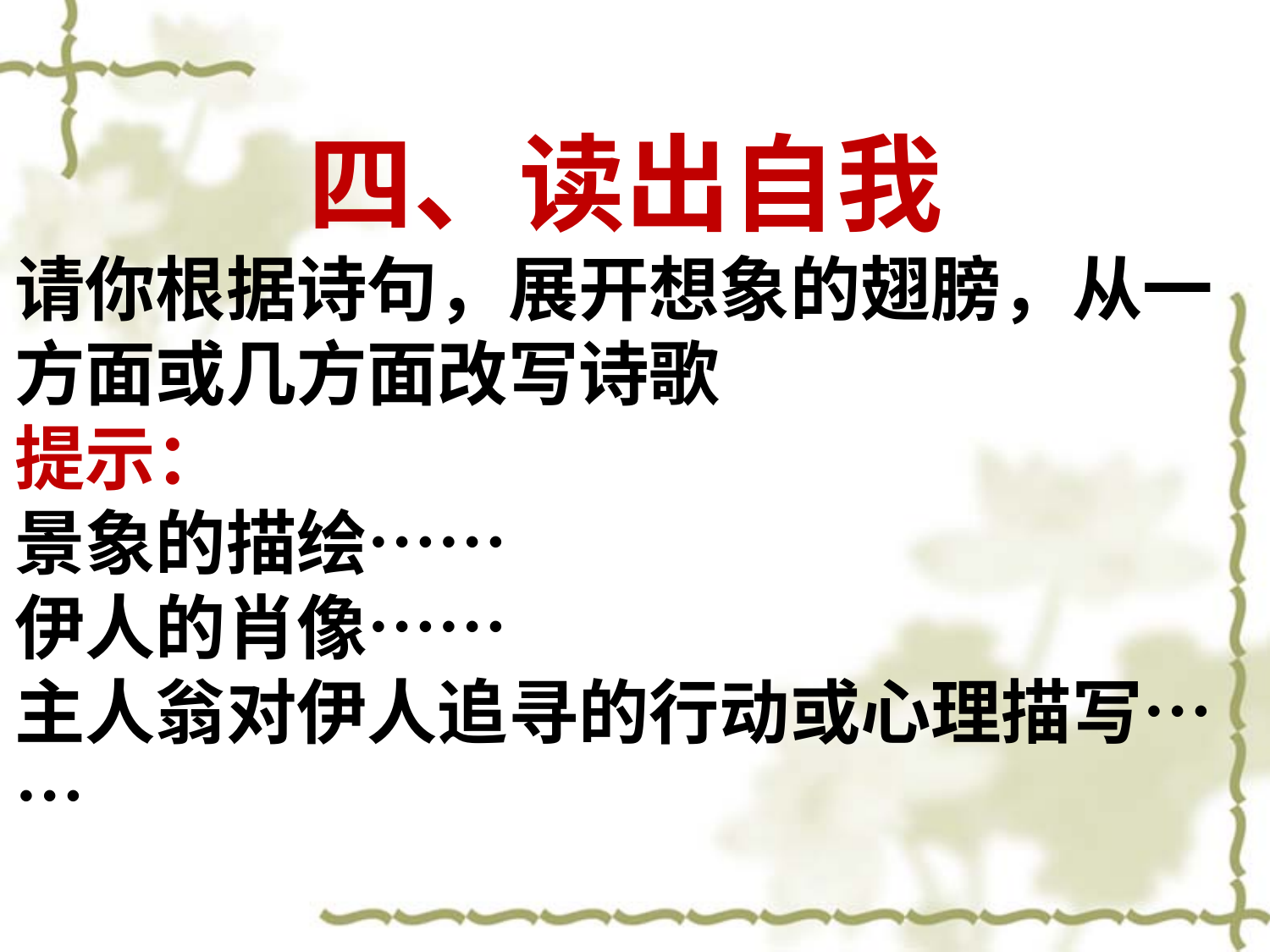

四、读出自我
请你根据诗句，展开想象的翅膀，从一方面或几方面改写诗歌
提示：
景象的描绘……
伊人的肖像……
主人翁对伊人追寻的行动或心理描写……